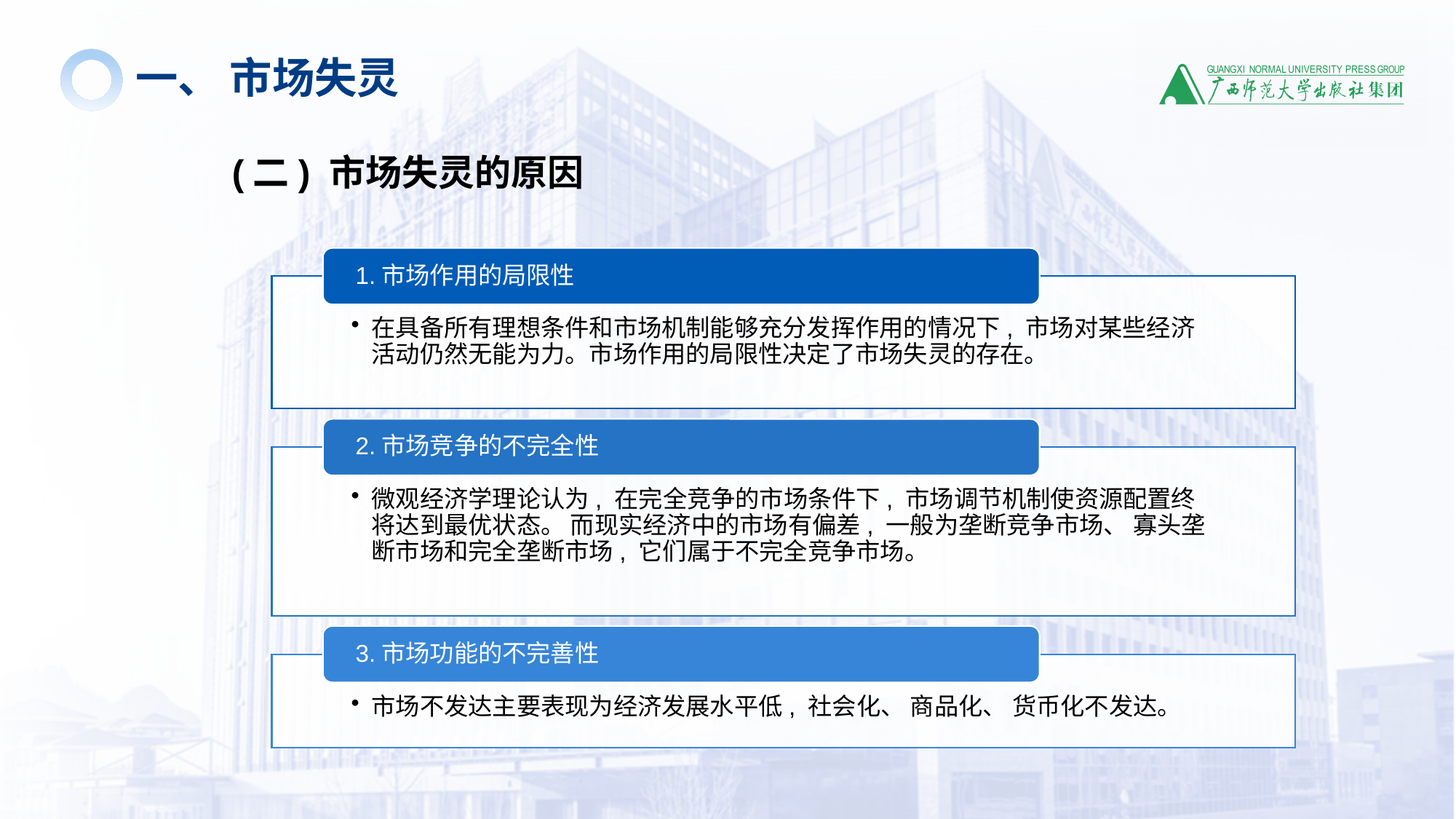

一、 市场失灵

(二) 市场失灵的原因
在具备所有理想条件和市场机制能够充分发挥作用的情况下, 市场对某些经济活动仍然无能为力。市场作用的局限性决定了市场失灵的存在。
1.市场作用的局限性
微观经济学理论认为, 在完全竞争的市场条件下, 市场调节机制使资源配置终将达到最优状态。 而现实经济中的市场有偏差, 一般为垄断竞争市场、 寡头垄断市场和完全垄断市场, 它们属于不完全竞争市场。
2.市场竞争的不完全性
市场不发达主要表现为经济发展水平低, 社会化、 商品化、 货币化不发达。
3.市场功能的不完善性